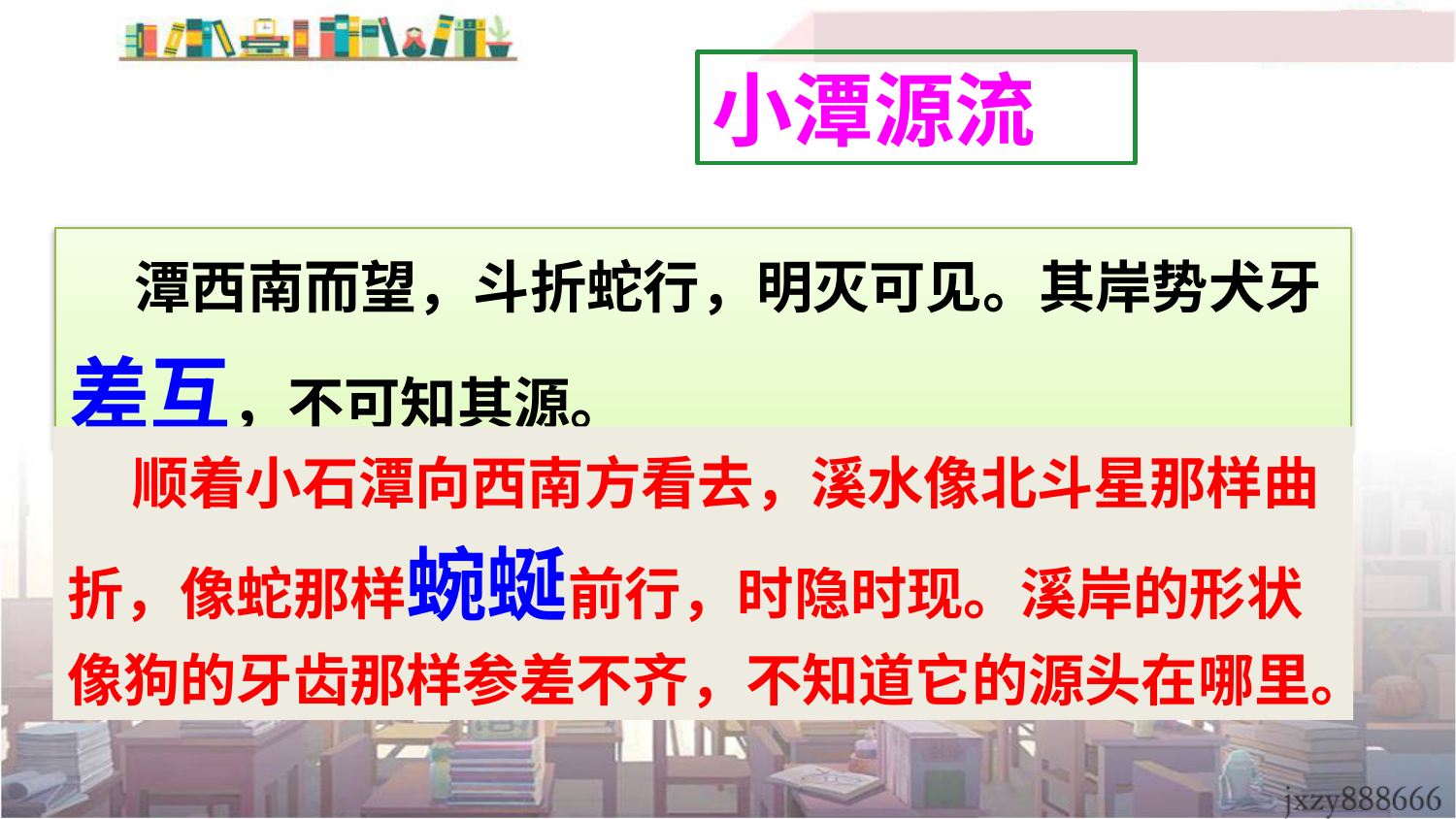

小潭源流
    潭西南而望，斗折蛇行，明灭可见。其岸势犬牙差互，不可知其源。
    顺着小石潭向西南方看去，溪水像北斗星那样曲折，像蛇那样蜿蜒前行，时隐时现。溪岸的形状像狗的牙齿那样参差不齐，不知道它的源头在哪里。